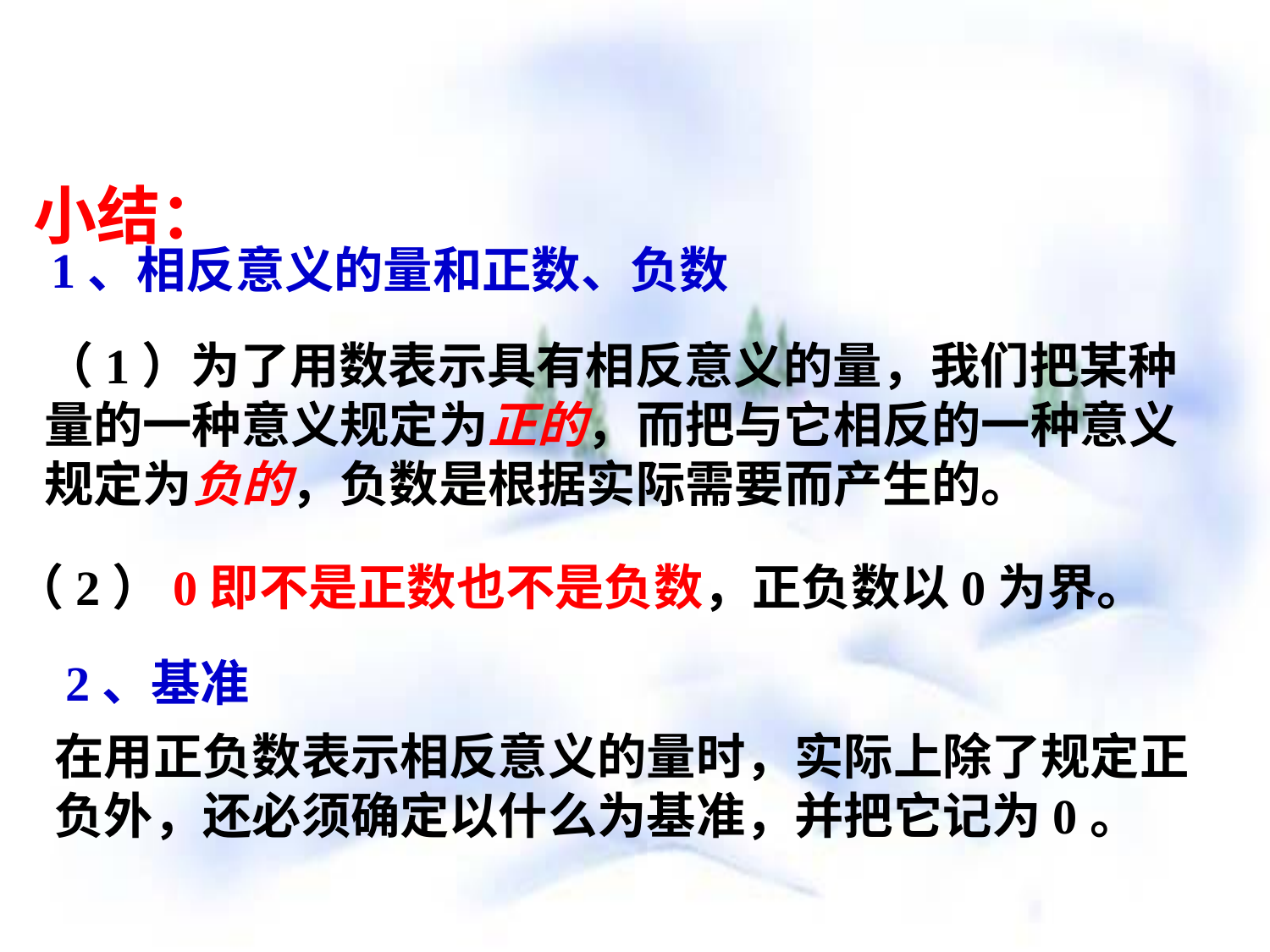

小结：

1、相反意义的量和正数、负数
（1）为了用数表示具有相反意义的量，我们把某种量的一种意义规定为正的，而把与它相反的一种意义规定为负的，负数是根据实际需要而产生的。
（2）0即不是正数也不是负数，正负数以0为界。
2、基准
在用正负数表示相反意义的量时，实际上除了规定正负外，还必须确定以什么为基准，并把它记为0。